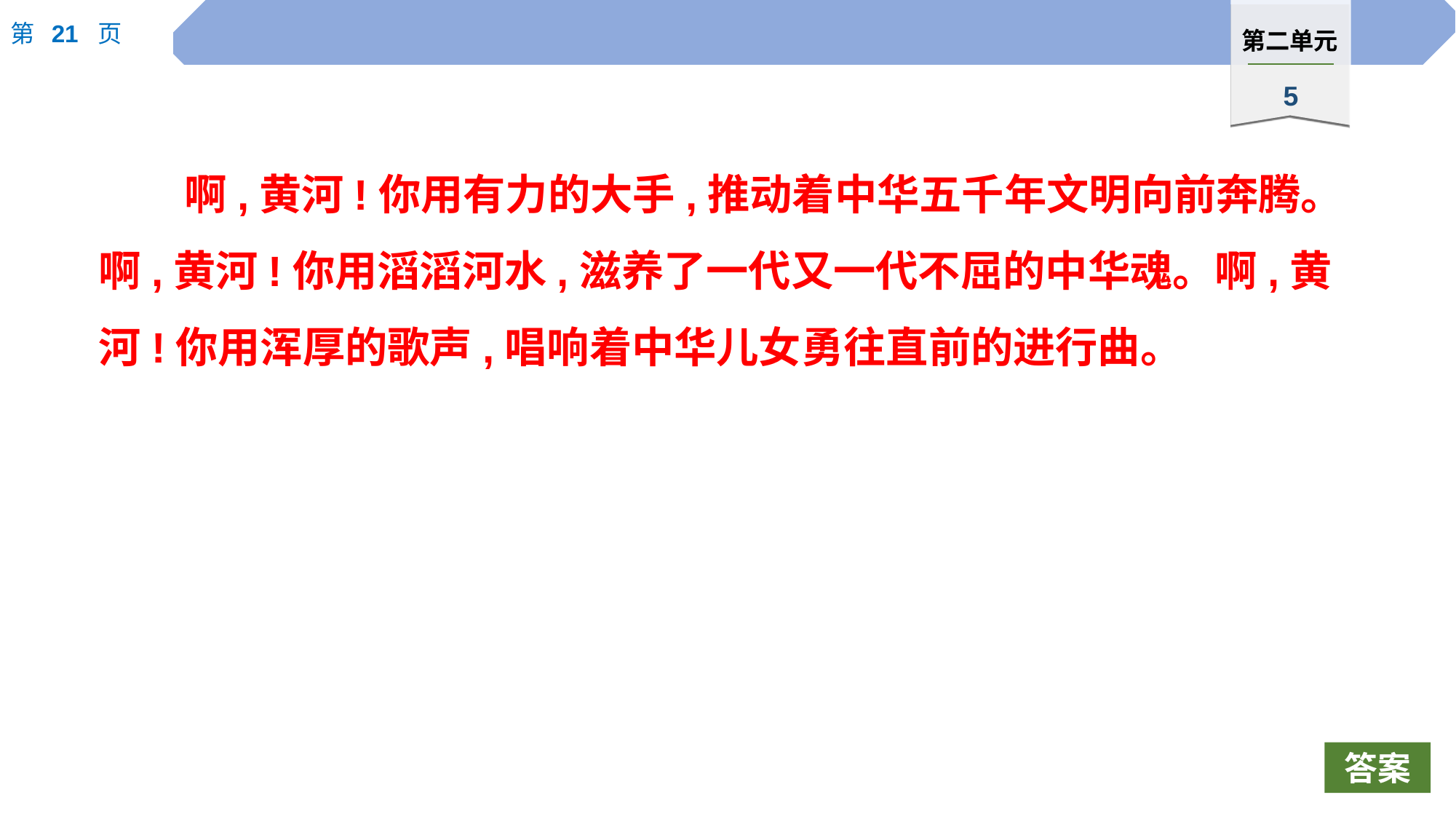

啊,黄河!你用有力的大手,推动着中华五千年文明向前奔腾。啊,黄河!你用滔滔河水,滋养了一代又一代不屈的中华魂。啊,黄河!你用浑厚的歌声,唱响着中华儿女勇往直前的进行曲。
答案